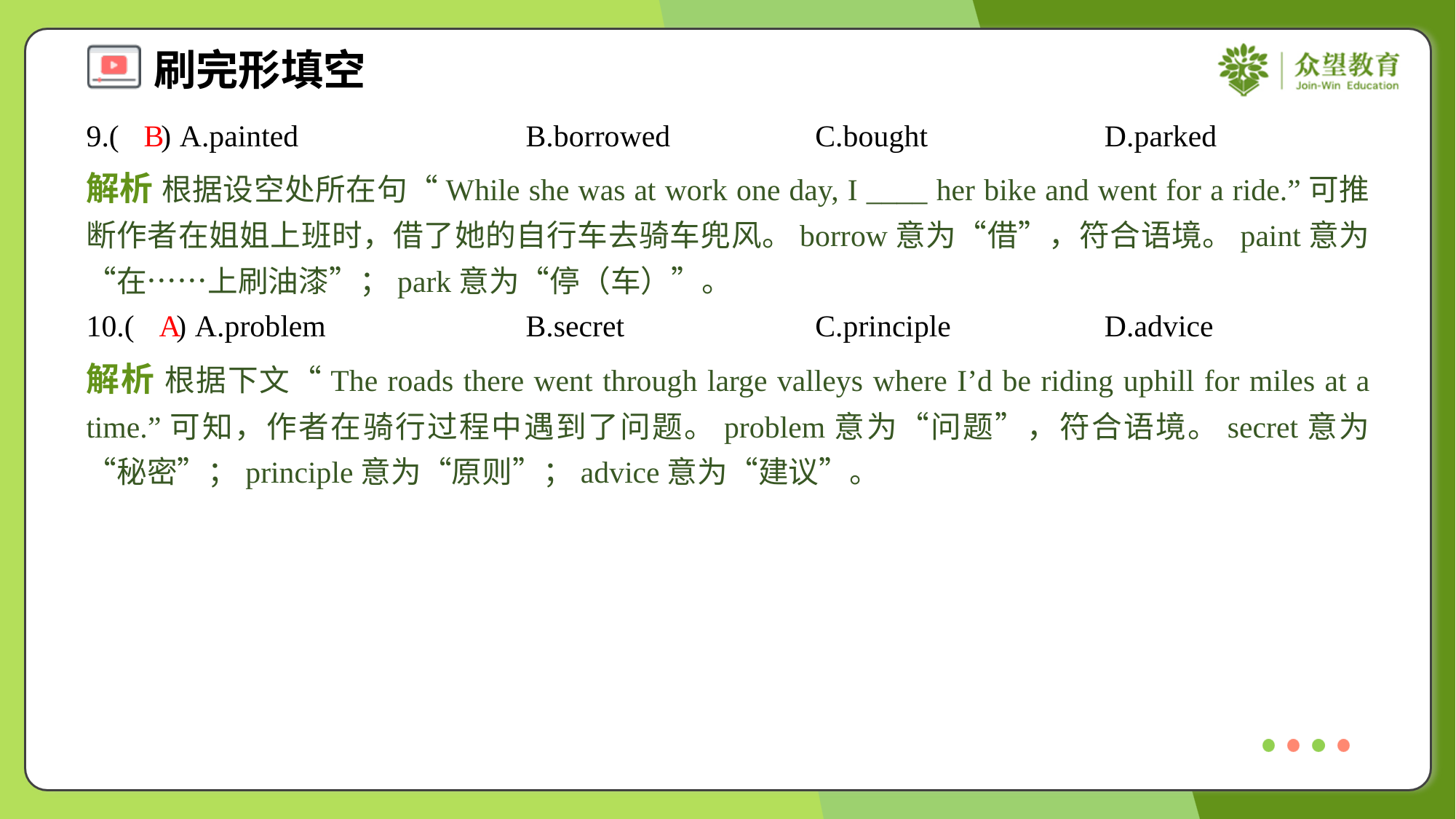

9.(     ) A.painted	B.borrowed	C.bought	D.parked
B
解析 根据设空处所在句“While she was at work one day, I ____ her bike and went for a ride.”可推断作者在姐姐上班时，借了她的自行车去骑车兜风。borrow意为“借”，符合语境。paint意为“在……上刷油漆”；park意为“停（车）”。
10.(     ) A.problem	B.secret	C.principle	D.advice
A
解析 根据下文“The roads there went through large valleys where I’d be riding uphill for miles at a time.”可知，作者在骑行过程中遇到了问题。problem意为“问题”，符合语境。secret意为“秘密”；principle意为“原则”；advice意为“建议”。